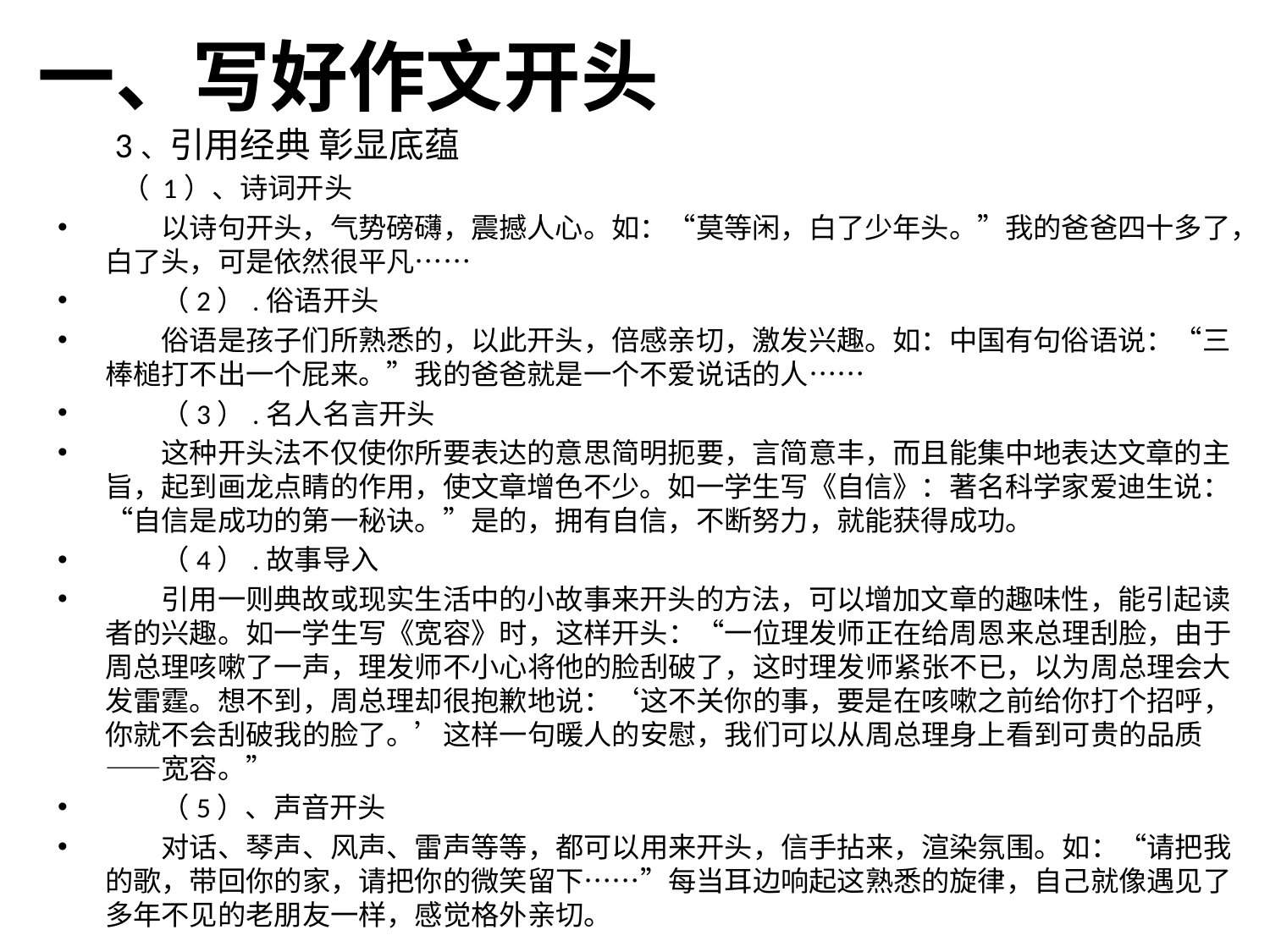

# 一、写好作文开头
         3、引用经典 彰显底蕴
         （ 1）、诗词开头
　　以诗句开头，气势磅礴，震撼人心。如：“莫等闲，白了少年头。”我的爸爸四十多了，白了头，可是依然很平凡……
　　（2）.俗语开头
　　俗语是孩子们所熟悉的，以此开头，倍感亲切，激发兴趣。如：中国有句俗语说：“三棒槌打不出一个屁来。”我的爸爸就是一个不爱说话的人……
　　（3）.名人名言开头
　　这种开头法不仅使你所要表达的意思简明扼要，言简意丰，而且能集中地表达文章的主旨，起到画龙点睛的作用，使文章增色不少。如一学生写《自信》：著名科学家爱迪生说：“自信是成功的第一秘诀。”是的，拥有自信，不断努力，就能获得成功。
　　（4）.故事导入
　　引用一则典故或现实生活中的小故事来开头的方法，可以增加文章的趣味性，能引起读者的兴趣。如一学生写《宽容》时，这样开头：“一位理发师正在给周恩来总理刮脸，由于周总理咳嗽了一声，理发师不小心将他的脸刮破了，这时理发师紧张不已，以为周总理会大发雷霆。想不到，周总理却很抱歉地说：‘这不关你的事，要是在咳嗽之前给你打个招呼，你就不会刮破我的脸了。’这样一句暖人的安慰，我们可以从周总理身上看到可贵的品质——宽容。”
　　（5）、声音开头
　　对话、琴声、风声、雷声等等，都可以用来开头，信手拈来，渲染氛围。如：“请把我的歌，带回你的家，请把你的微笑留下……”每当耳边响起这熟悉的旋律，自己就像遇见了多年不见的老朋友一样，感觉格外亲切。